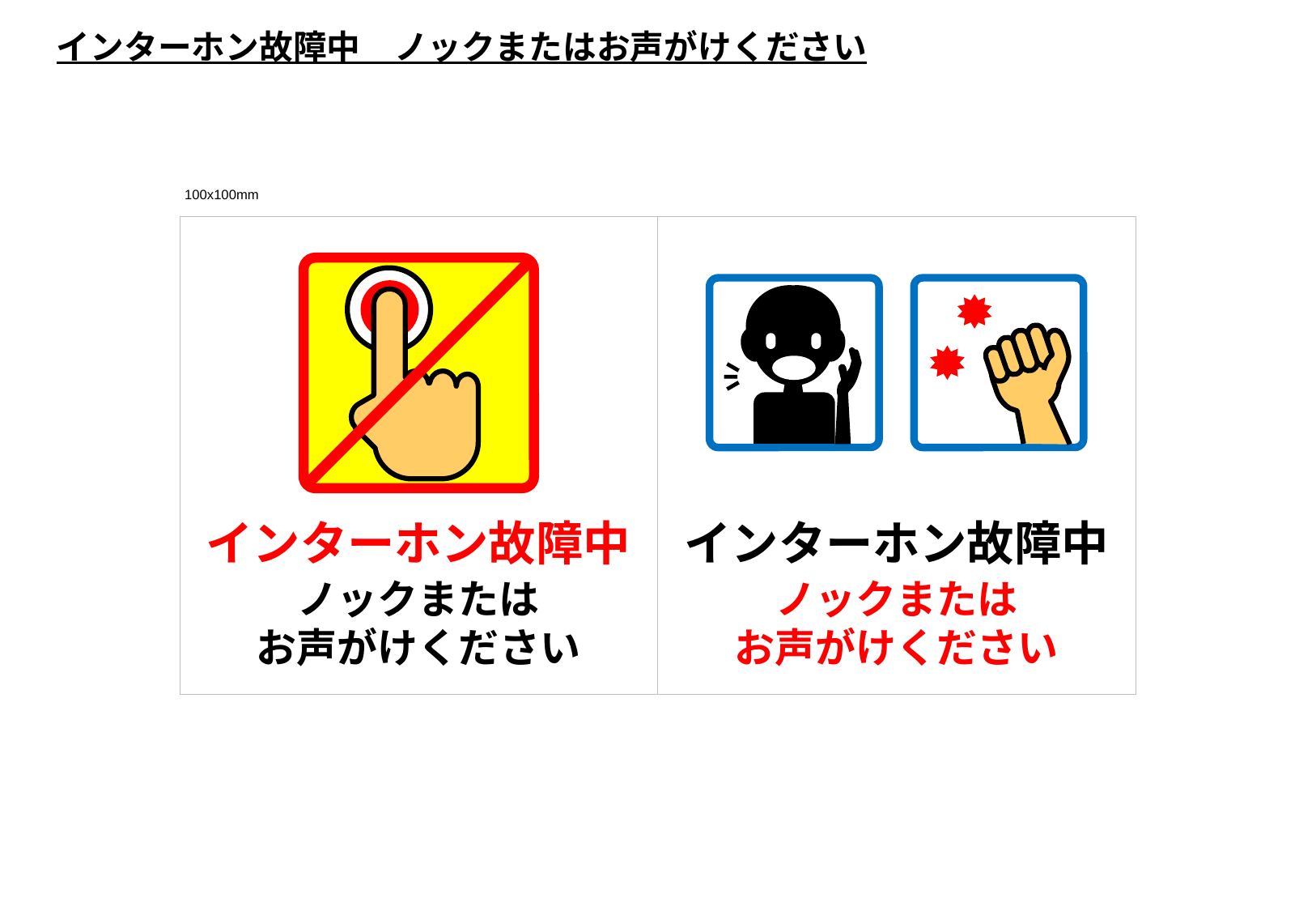

インターホン故障中　ノックまたはお声がけください
100x100mm

インターホン故障中
インターホン故障中
ノックまたは
お声がけください
ノックまたは
お声がけください